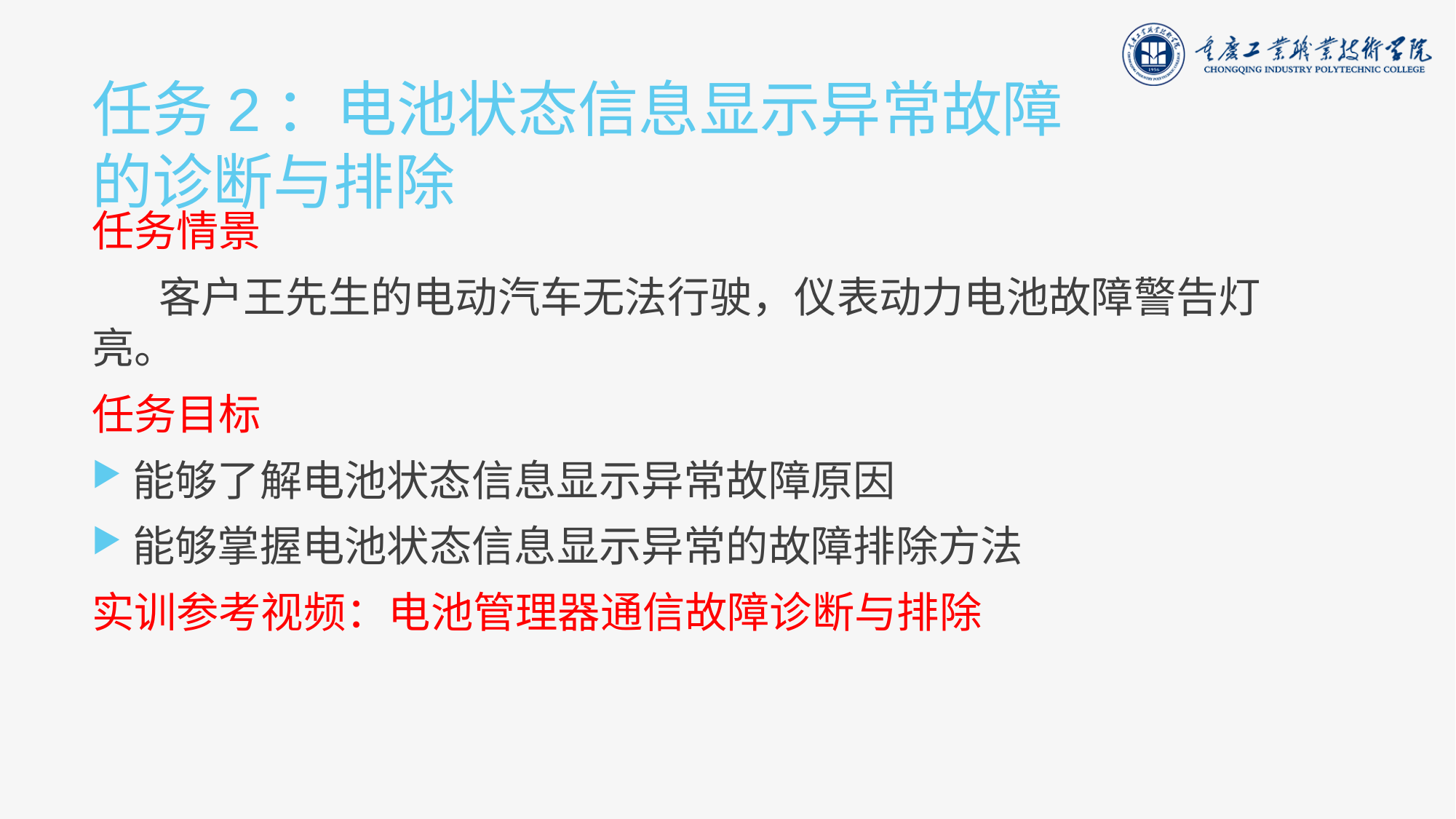

# 任务2：电池状态信息显示异常故障的诊断与排除
任务情景
      客户王先生的电动汽车无法行驶，仪表动力电池故障警告灯亮。
任务目标
能够了解电池状态信息显示异常故障原因
能够掌握电池状态信息显示异常的故障排除方法
实训参考视频：电池管理器通信故障诊断与排除